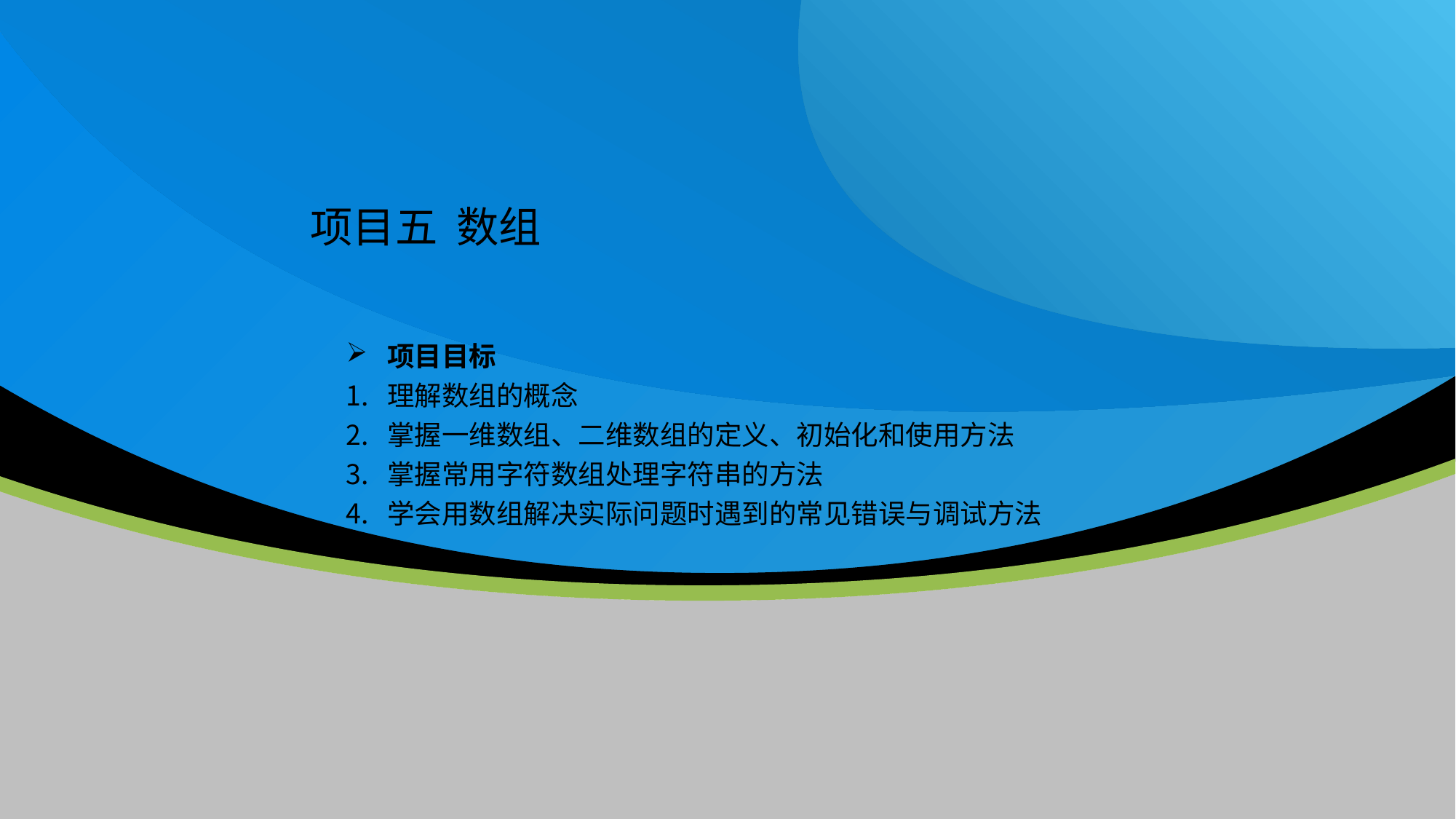

项目五  数组
项目目标
理解数组的概念
掌握一维数组、二维数组的定义、初始化和使用方法
掌握常用字符数组处理字符串的方法
学会用数组解决实际问题时遇到的常见错误与调试方法